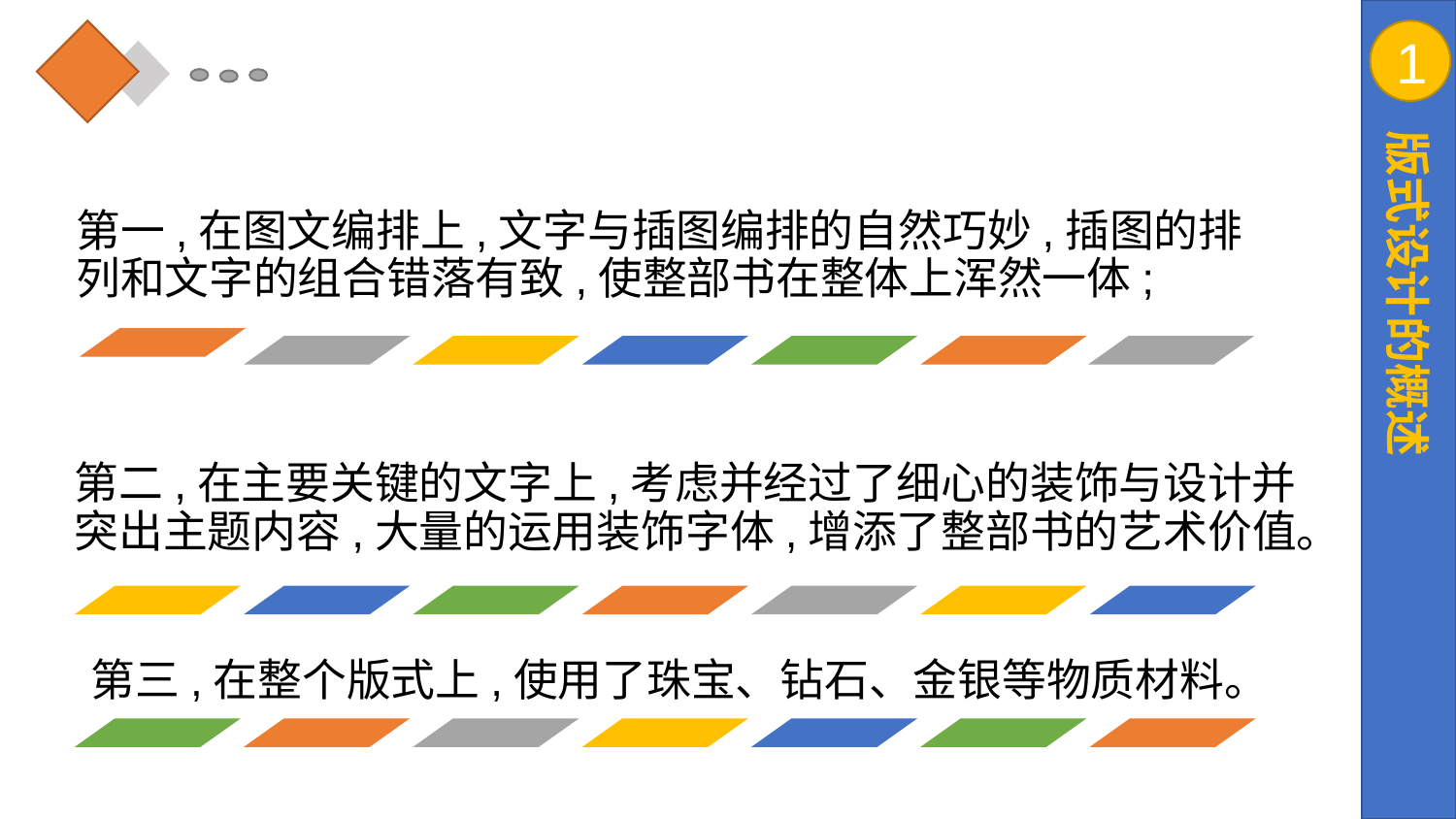

1

版式设计的概述
第一,在图文编排上,文字与插图编排的自然巧妙,插图的排列和文字的组合错落有致,使整部书在整体上浑然一体;
第二,在主要关键的文字上,考虑并经过了细心的装饰与设计并突出主题内容,大量的运用装饰字体,增添了整部书的艺术价值。
第三,在整个版式上,使用了珠宝、钻石、金银等物质材料。